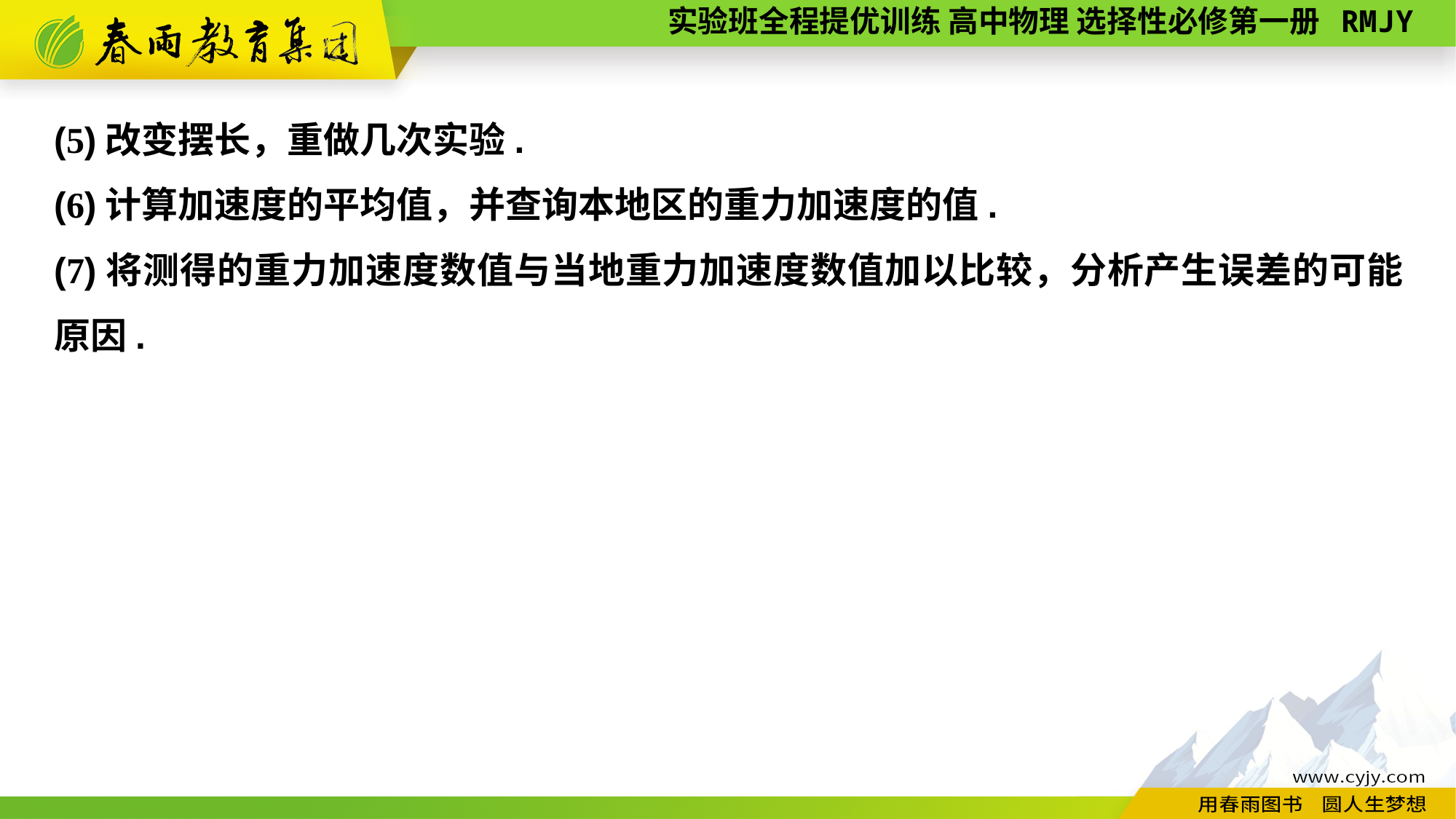

(5)改变摆长，重做几次实验.
(6)计算加速度的平均值，并查询本地区的重力加速度的值.
(7)将测得的重力加速度数值与当地重力加速度数值加以比较，分析产生误差的可能原因.